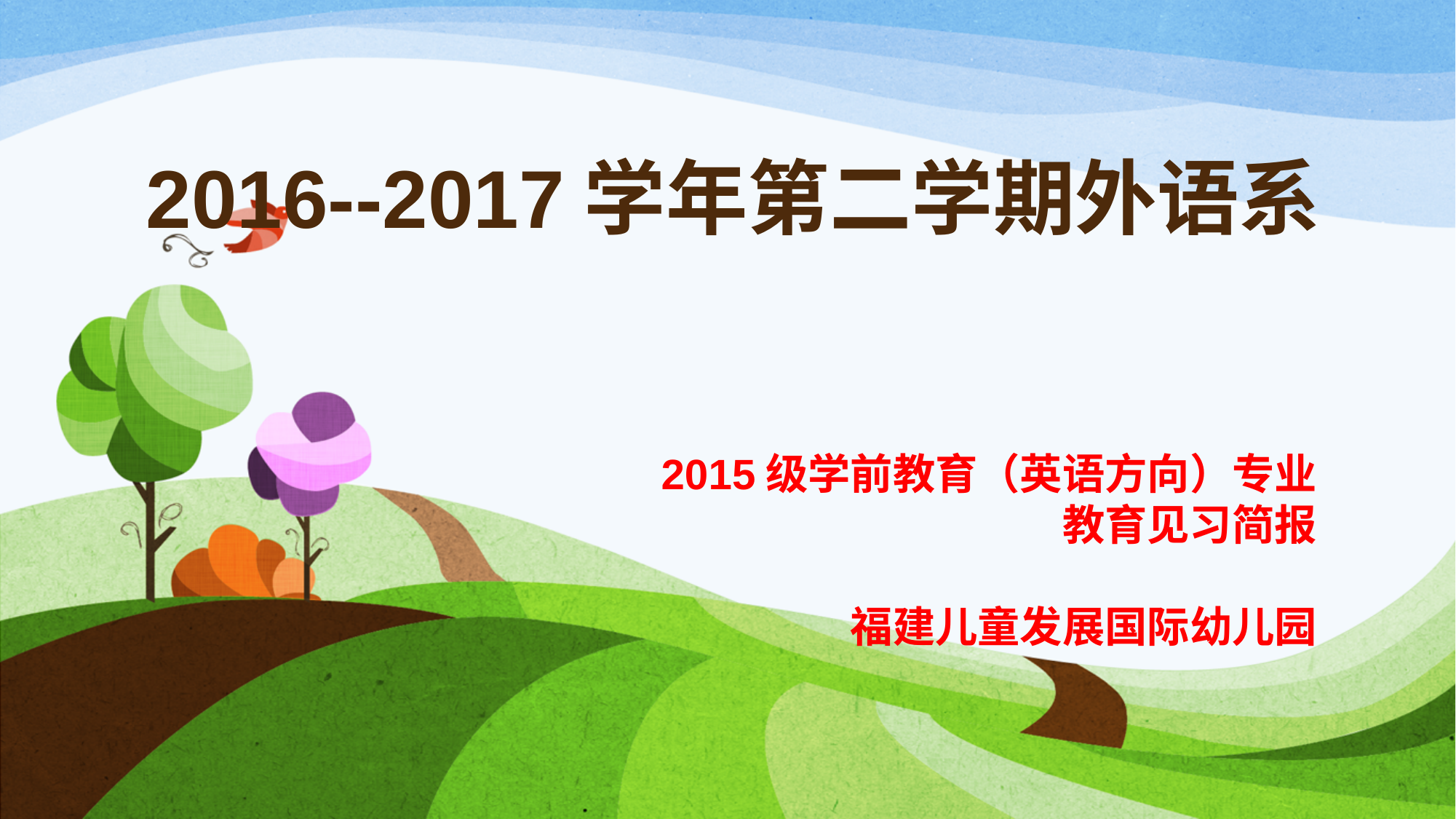

# 2016--2017学年第二学期外语系
2015级学前教育（英语方向）专业
教育见习简报

福建儿童发展国际幼儿园